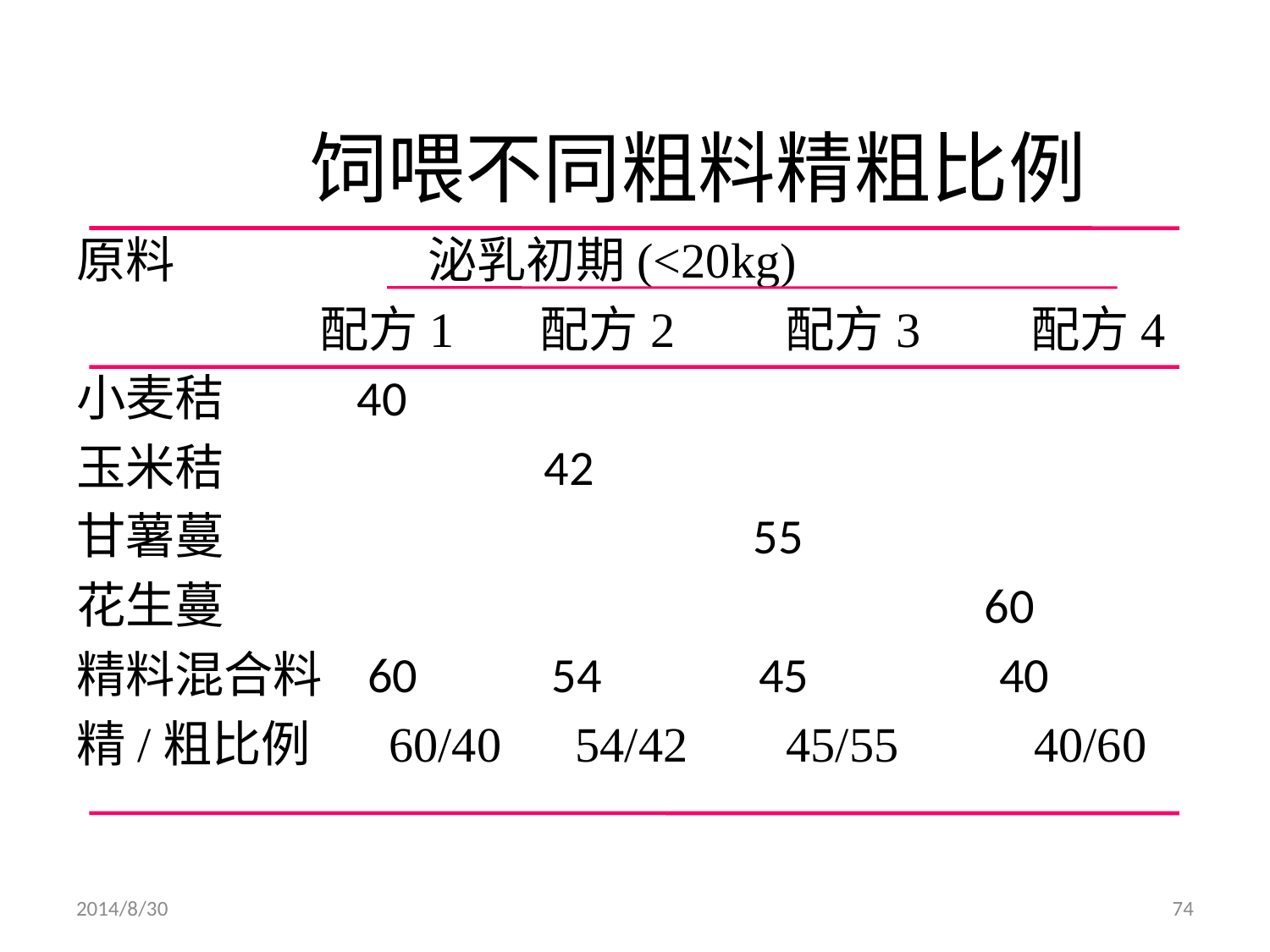

# 饲喂不同粗料精粗比例
原料                       泌乳初期(<20kg)
                     配方1      配方2        配方3        配方4
小麦秸           40
玉米秸                            42
甘薯蔓                                               55
花生蔓                                                                    60
精料混合料   60            54              45                 40
精/粗比例      60/40      54/42        45/55           40/60

2014/8/30
74